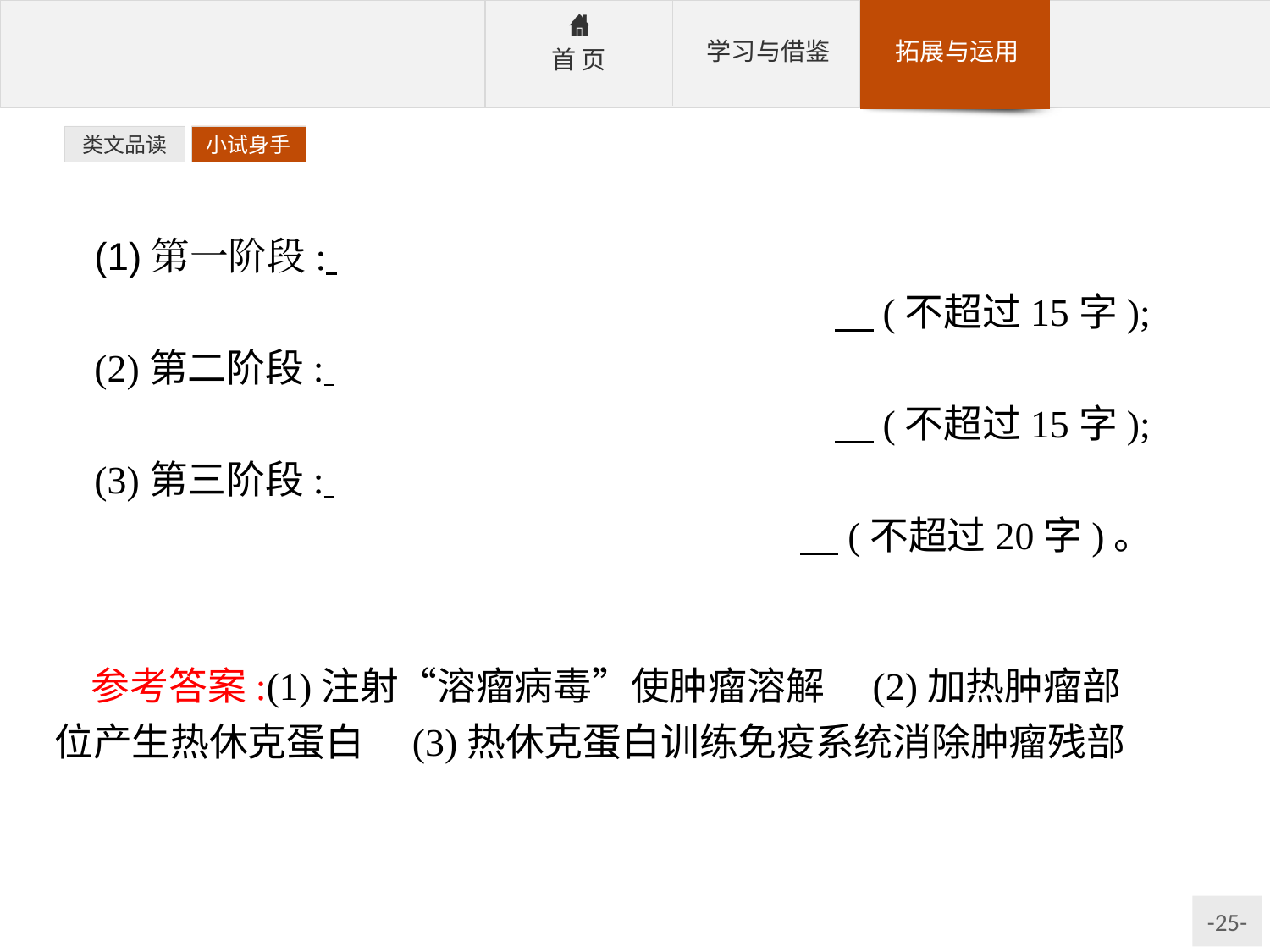

类文品读
小试身手
(1)第一阶段:
　(不超过15字);
(2)第二阶段:
　(不超过15字);
(3)第三阶段:
　(不超过20字)。
参考答案:(1)注射“溶瘤病毒”使肿瘤溶解　(2)加热肿瘤部位产生热休克蛋白　(3)热休克蛋白训练免疫系统消除肿瘤残部